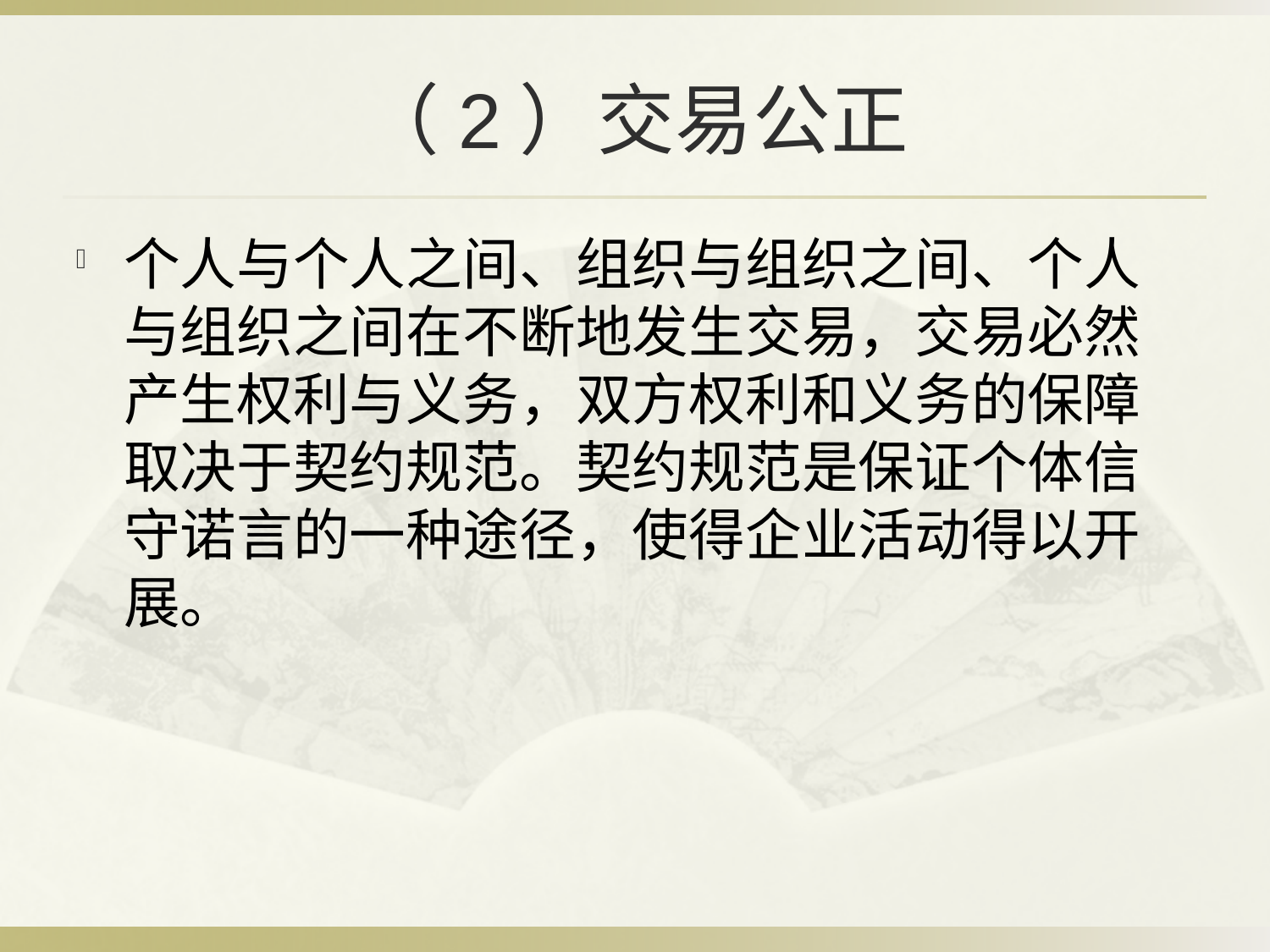

# （2）交易公正
个人与个人之间、组织与组织之间、个人与组织之间在不断地发生交易，交易必然产生权利与义务，双方权利和义务的保障取决于契约规范。契约规范是保证个体信守诺言的一种途径，使得企业活动得以开展。